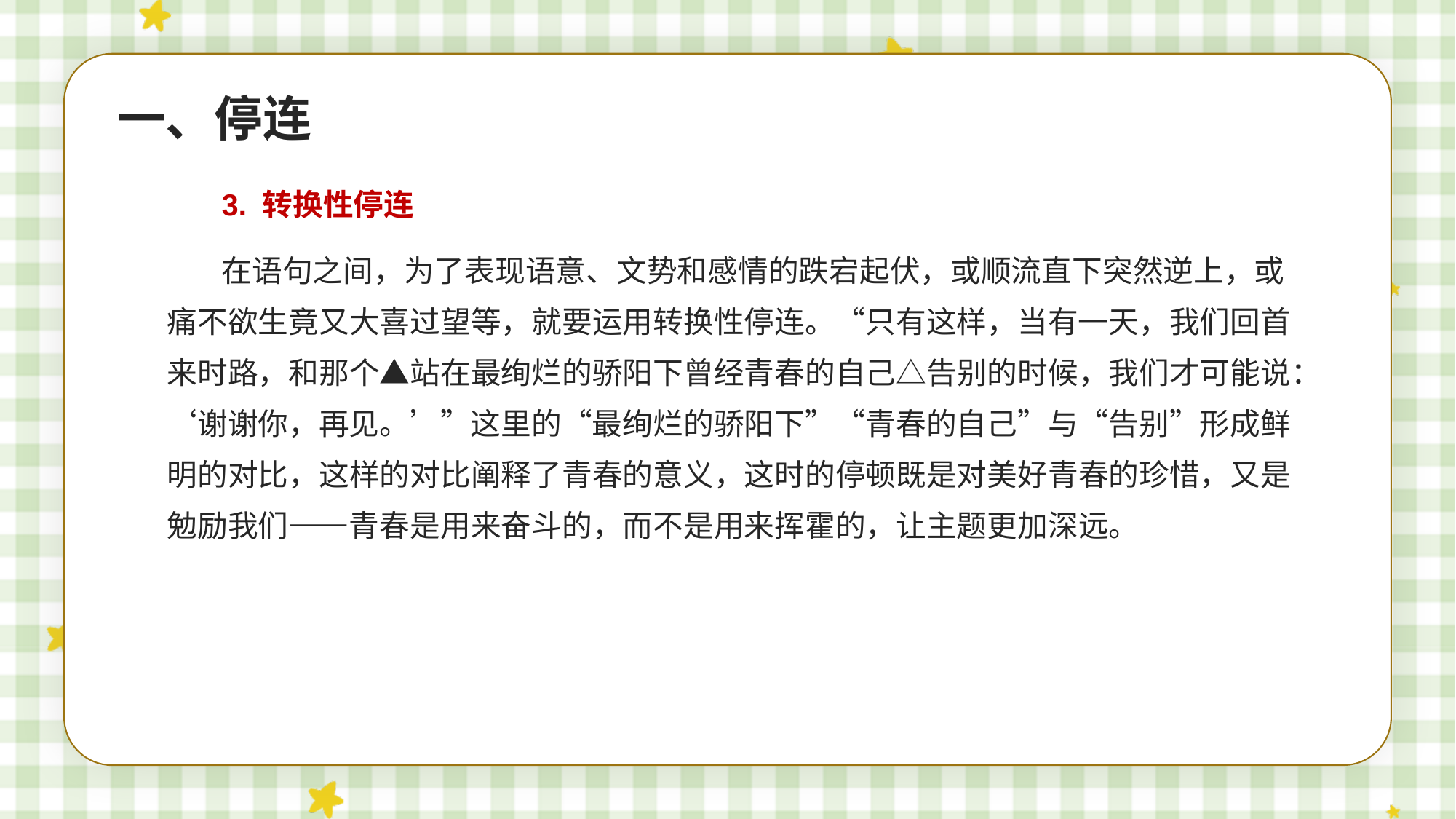

一、停连
3. 转换性停连
在语句之间，为了表现语意、文势和感情的跌宕起伏，或顺流直下突然逆上，或痛不欲生竟又大喜过望等，就要运用转换性停连。“只有这样，当有一天，我们回首来时路，和那个▲站在最绚烂的骄阳下曾经青春的自己△告别的时候，我们才可能说：‘谢谢你，再见。’”这里的“最绚烂的骄阳下”“青春的自己”与“告别”形成鲜明的对比，这样的对比阐释了青春的意义，这时的停顿既是对美好青春的珍惜，又是勉励我们——青春是用来奋斗的，而不是用来挥霍的，让主题更加深远。